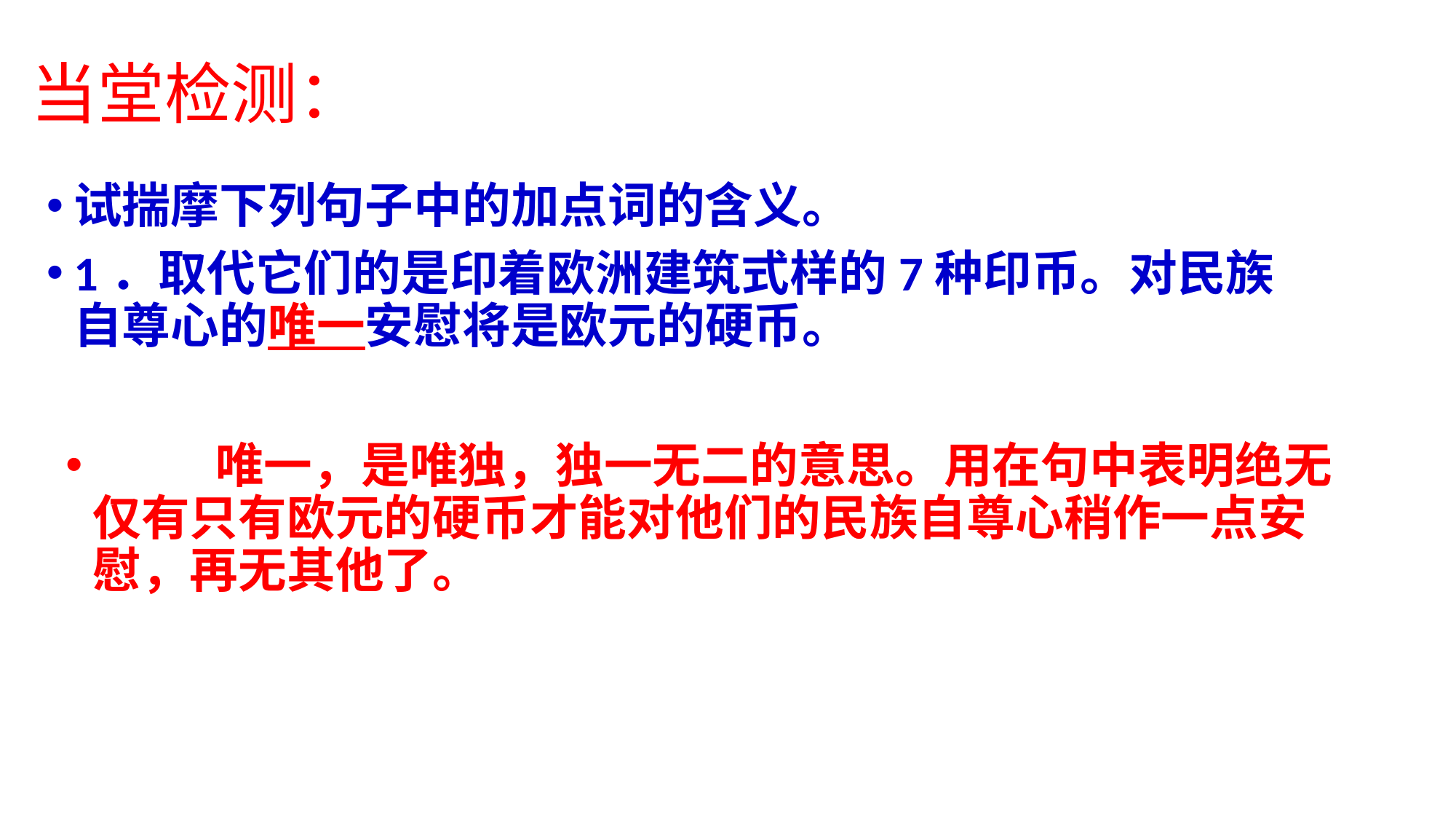

# 当堂检测：
试揣摩下列句子中的加点词的含义。
1．取代它们的是印着欧洲建筑式样的7种印币。对民族自尊心的唯一安慰将是欧元的硬币。

          唯一，是唯独，独一无二的意思。用在句中表明绝无仅有只有欧元的硬币才能对他们的民族自尊心稍作一点安慰，再无其他了。